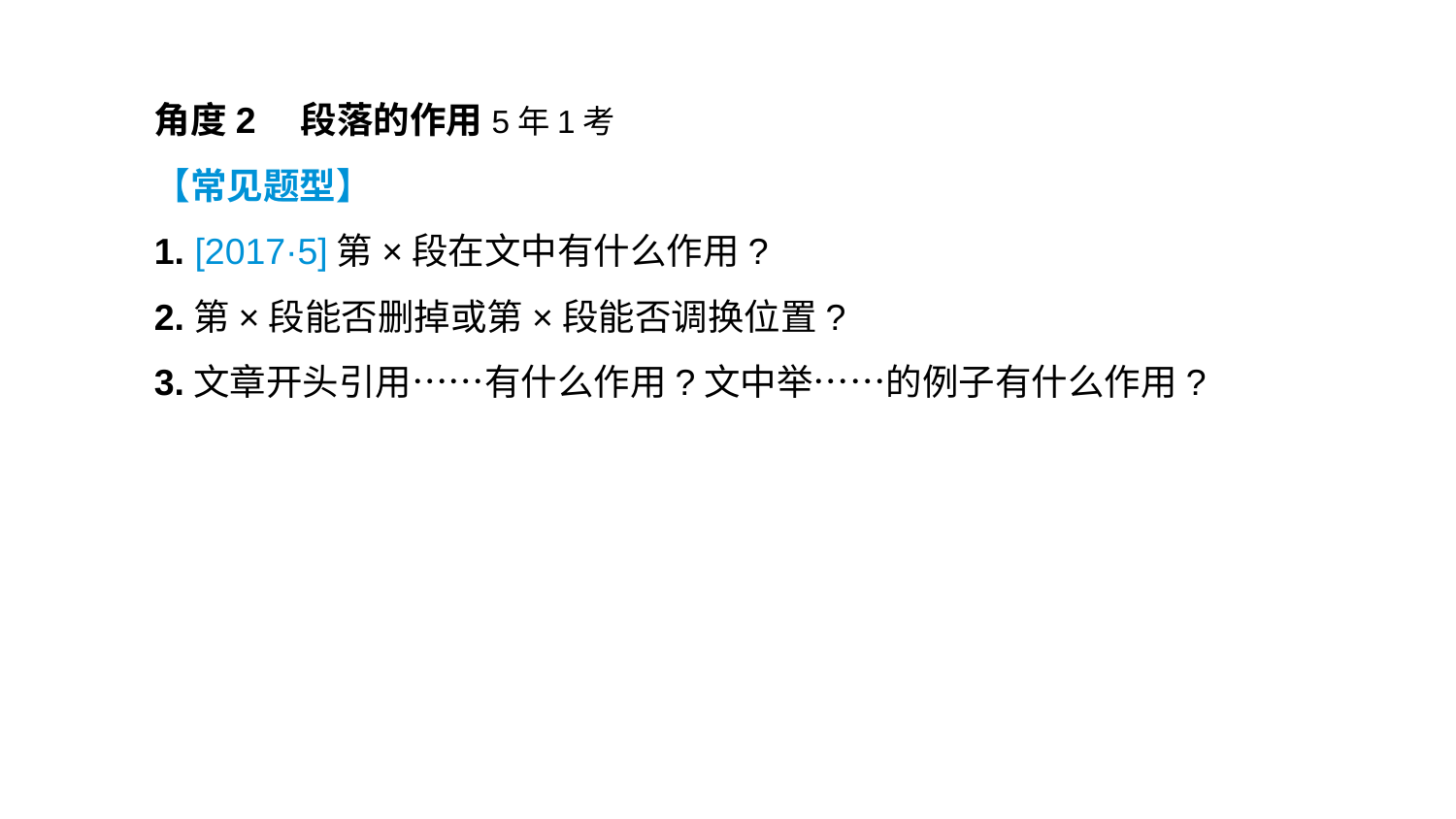

角度2　段落的作用5年1考
【常见题型】
1. [2017·5]第×段在文中有什么作用?
2.第×段能否删掉或第×段能否调换位置?
3.文章开头引用……有什么作用?文中举……的例子有什么作用?